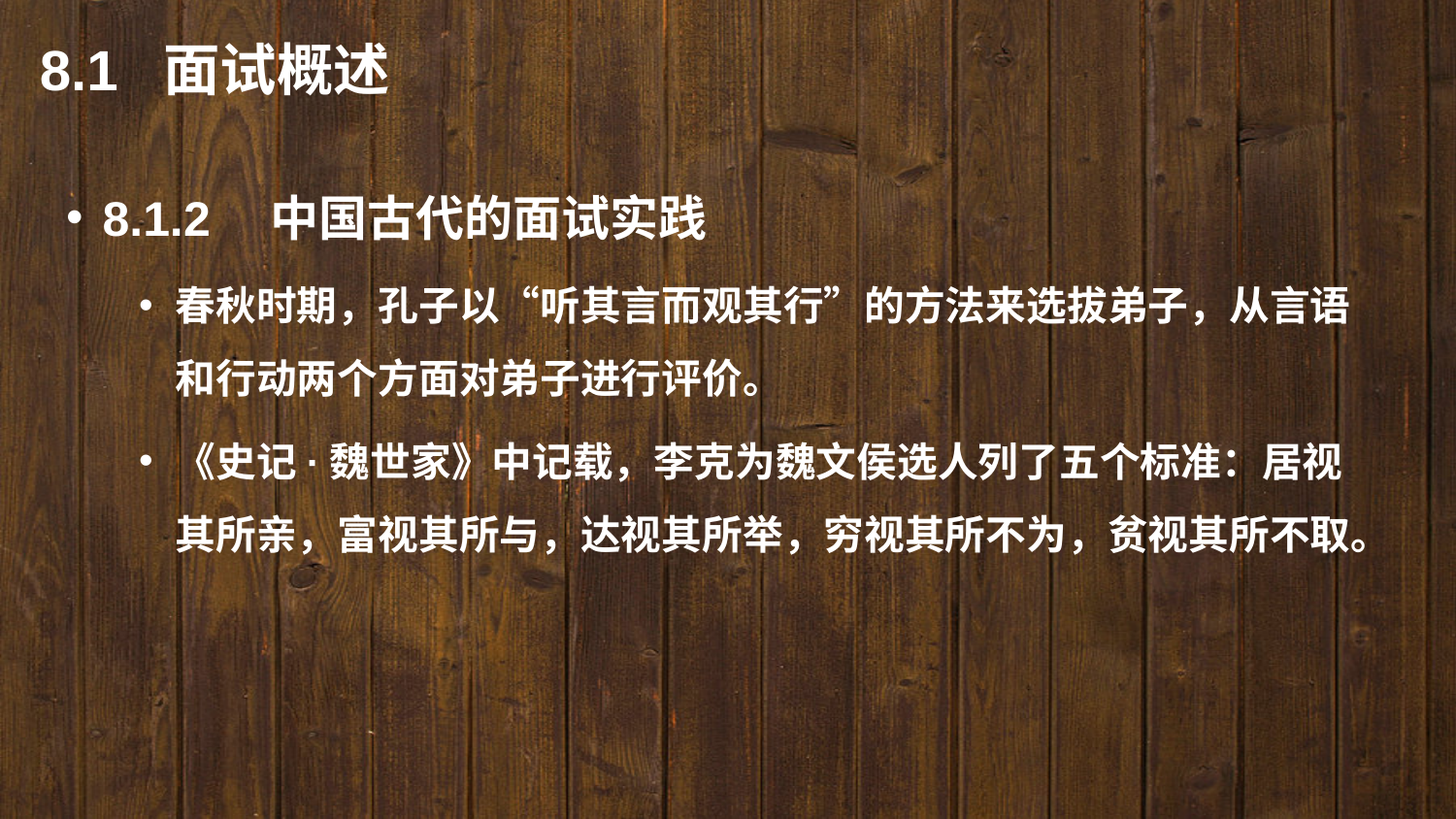

8.1  面试概述
8.1.2　中国古代的面试实践
春秋时期，孔子以“听其言而观其行”的方法来选拔弟子，从言语和行动两个方面对弟子进行评价。
《史记·魏世家》中记载，李克为魏文侯选人列了五个标准：居视其所亲，富视其所与，达视其所举，穷视其所不为，贫视其所不取。